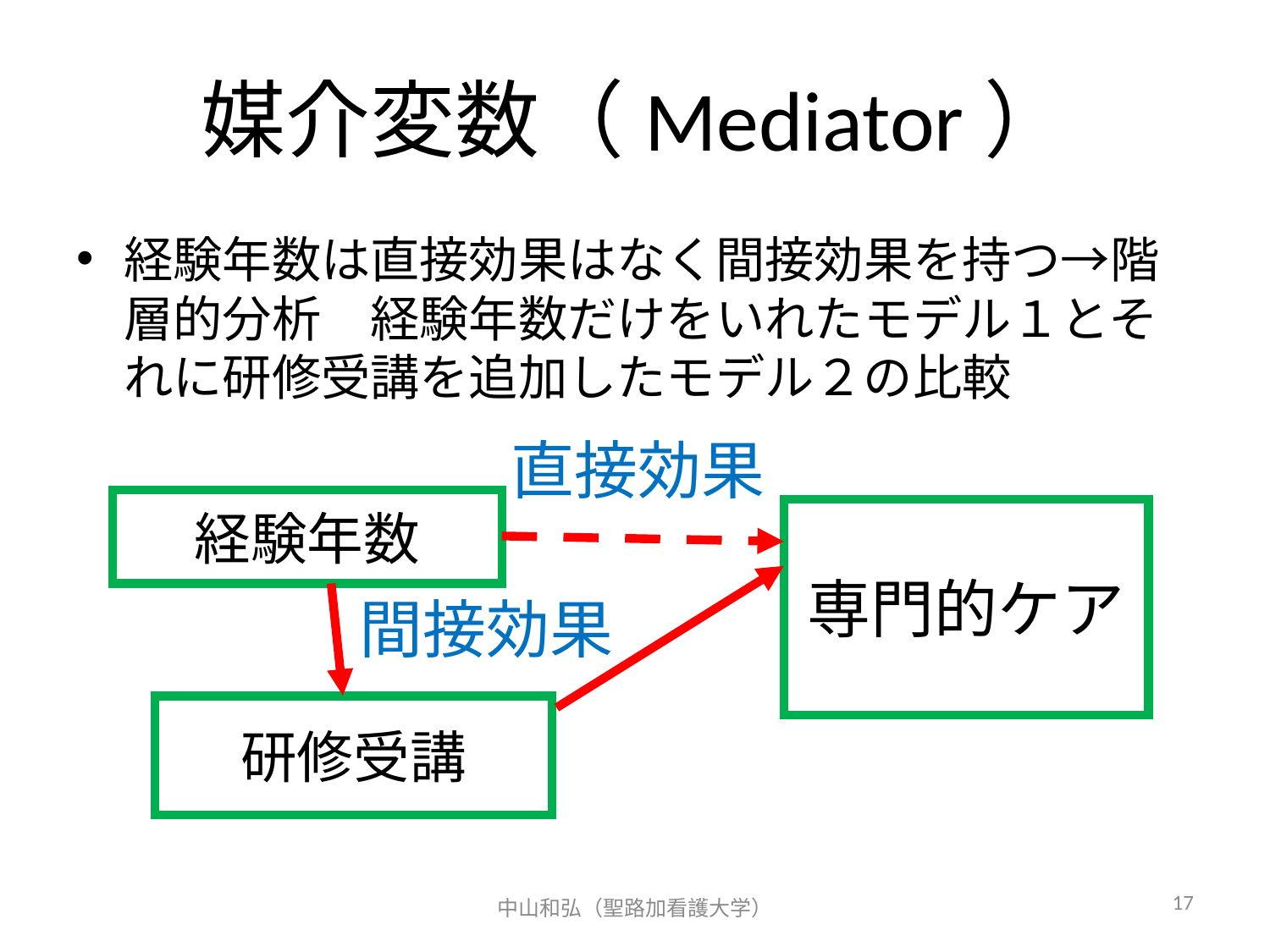

# 媒介変数（Mediator）
経験年数は直接効果はなく間接効果を持つ→階層的分析　経験年数だけをいれたモデル１とそれに研修受講を追加したモデル２の比較
直接効果
経験年数
専門的ケア

間接効果

研修受講
中山和弘（聖路加看護大学）
17